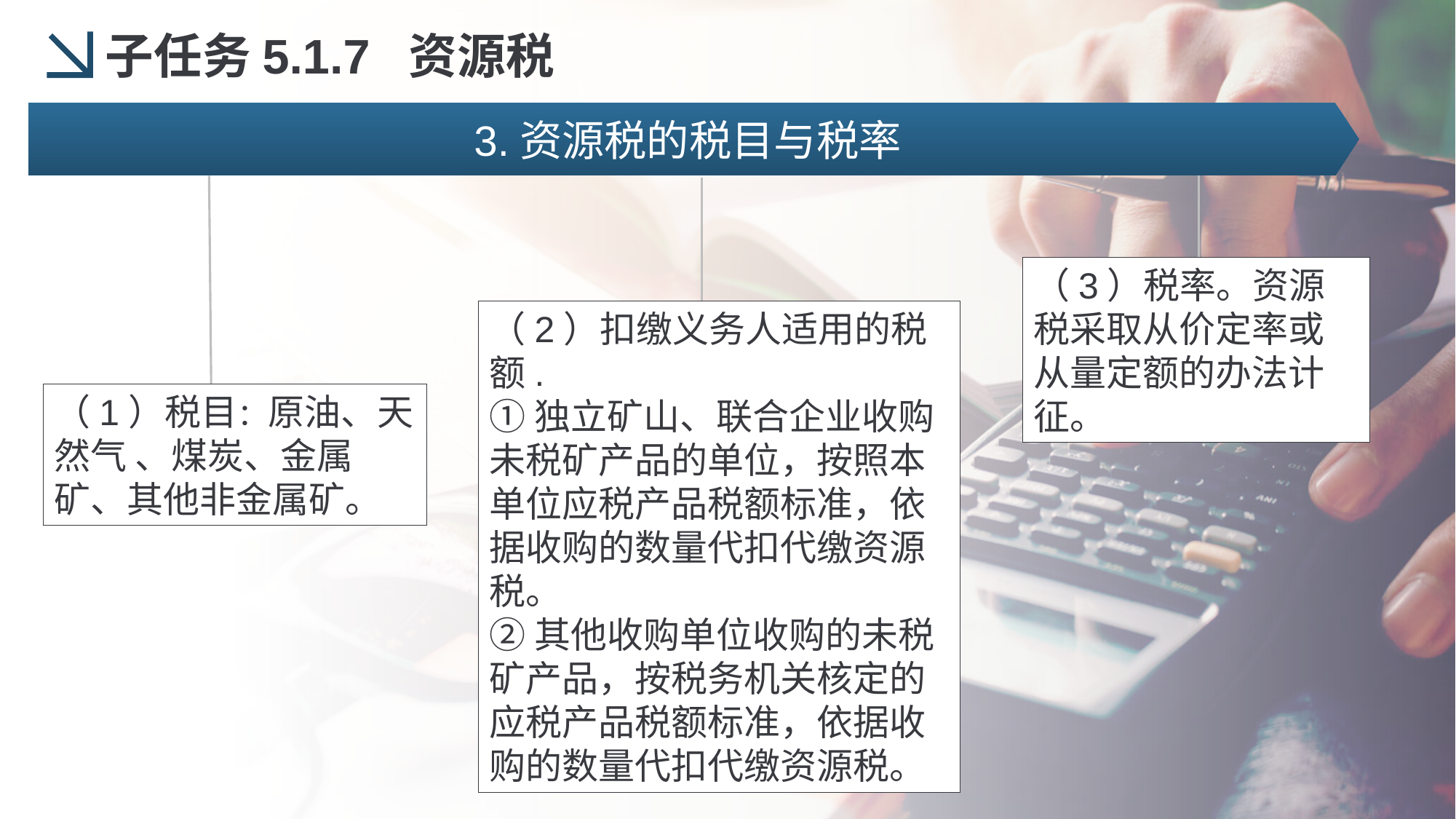

子任务5.1.7  资源税

3.资源税的税目与税率
（3）税率。资源税采取从价定率或从量定额的办法计征。
（2）扣缴义务人适用的税额.
①独立矿山、联合企业收购未税矿产品的单位，按照本单位应税产品税额标准，依据收购的数量代扣代缴资源税。
②其他收购单位收购的未税矿产品，按税务机关核定的应税产品税额标准，依据收购的数量代扣代缴资源税。
（1）税目：原油、天然气 、煤炭、金属矿、其他非金属矿。